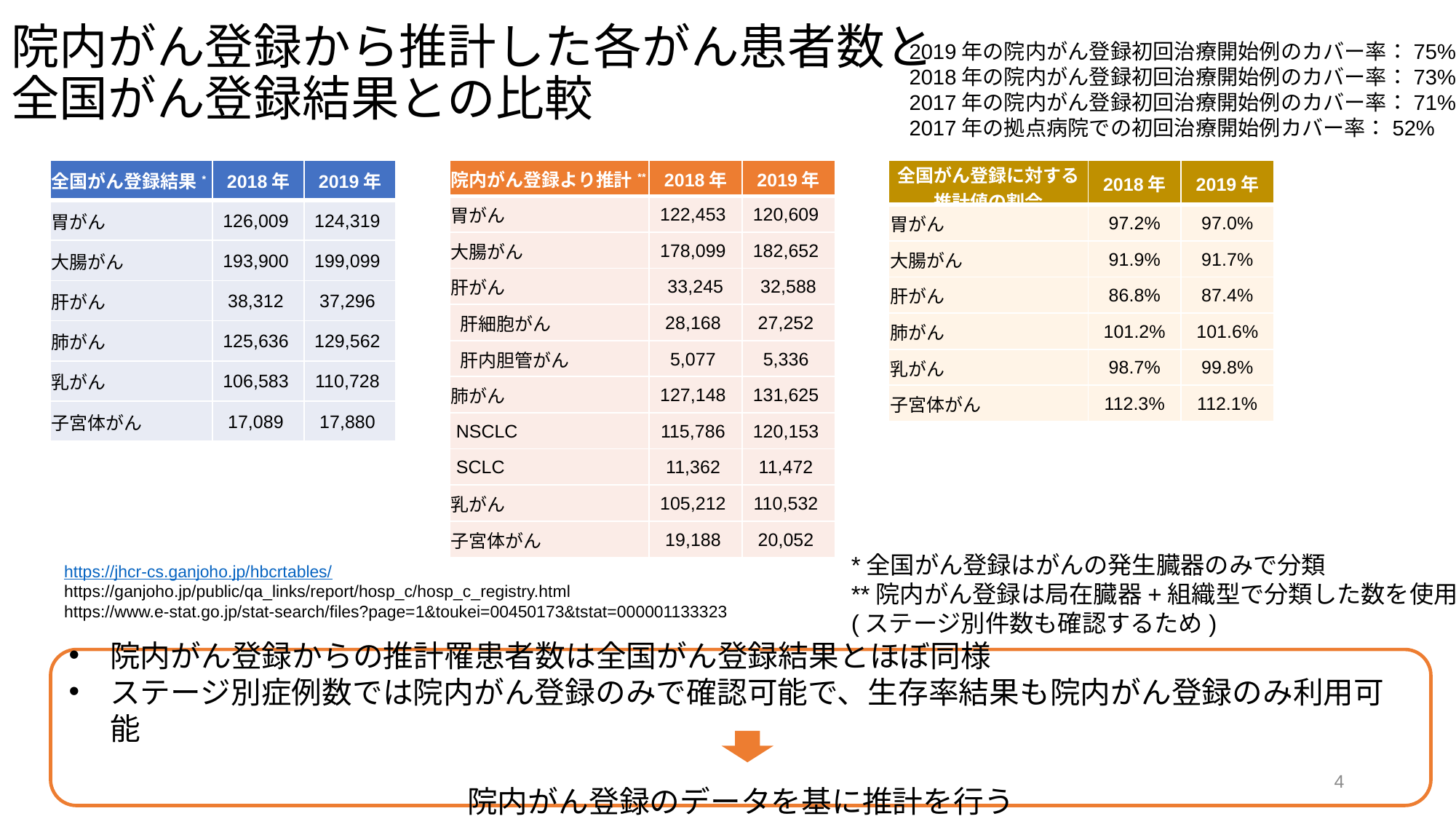

# 院内がん登録から推計した各がん患者数と 全国がん登録結果との比較
2019年の院内がん登録初回治療開始例のカバー率：75%
2018年の院内がん登録初回治療開始例のカバー率：73%
2017年の院内がん登録初回治療開始例のカバー率：71%
2017年の拠点病院での初回治療開始例カバー率：52%
| 全国がん登録結果\* | 2018年 | 2019年 |
| --- | --- | --- |
| 胃がん | 126,009 | 124,319 |
| 大腸がん | 193,900 | 199,099 |
| 肝がん | 38,312 | 37,296 |
| 肺がん | 125,636 | 129,562 |
| 乳がん | 106,583 | 110,728 |
| 子宮体がん | 17,089 | 17,880 |
| 院内がん登録より推計\*\* | 2018年 | 2019年 |
| --- | --- | --- |
| 胃がん | 122,453 | 120,609 |
| 大腸がん | 178,099 | 182,652 |
| 肝がん | 33,245 | 32,588 |
| 肝細胞がん | 28,168 | 27,252 |
| 肝内胆管がん | 5,077 | 5,336 |
| 肺がん | 127,148 | 131,625 |
| NSCLC | 115,786 | 120,153 |
| SCLC | 11,362 | 11,472 |
| 乳がん | 105,212 | 110,532 |
| 子宮体がん | 19,188 | 20,052 |
| 全国がん登録に対する 推計値の割合 | 2018年 | 2019年 |
| --- | --- | --- |
| 胃がん | 97.2% | 97.0% |
| 大腸がん | 91.9% | 91.7% |
| 肝がん | 86.8% | 87.4% |
| 肺がん | 101.2% | 101.6% |
| 乳がん | 98.7% | 99.8% |
| 子宮体がん | 112.3% | 112.1% |
*全国がん登録はがんの発生臓器のみで分類
**院内がん登録は局在臓器+組織型で分類した数を使用
(ステージ別件数も確認するため)
https://jhcr-cs.ganjoho.jp/hbcrtables/
https://ganjoho.jp/public/qa_links/report/hosp_c/hosp_c_registry.html
https://www.e-stat.go.jp/stat-search/files?page=1&toukei=00450173&tstat=000001133323
院内がん登録からの推計罹患者数は全国がん登録結果とほぼ同様
ステージ別症例数では院内がん登録のみで確認可能で、生存率結果も院内がん登録のみ利用可能

院内がん登録のデータを基に推計を行う

4